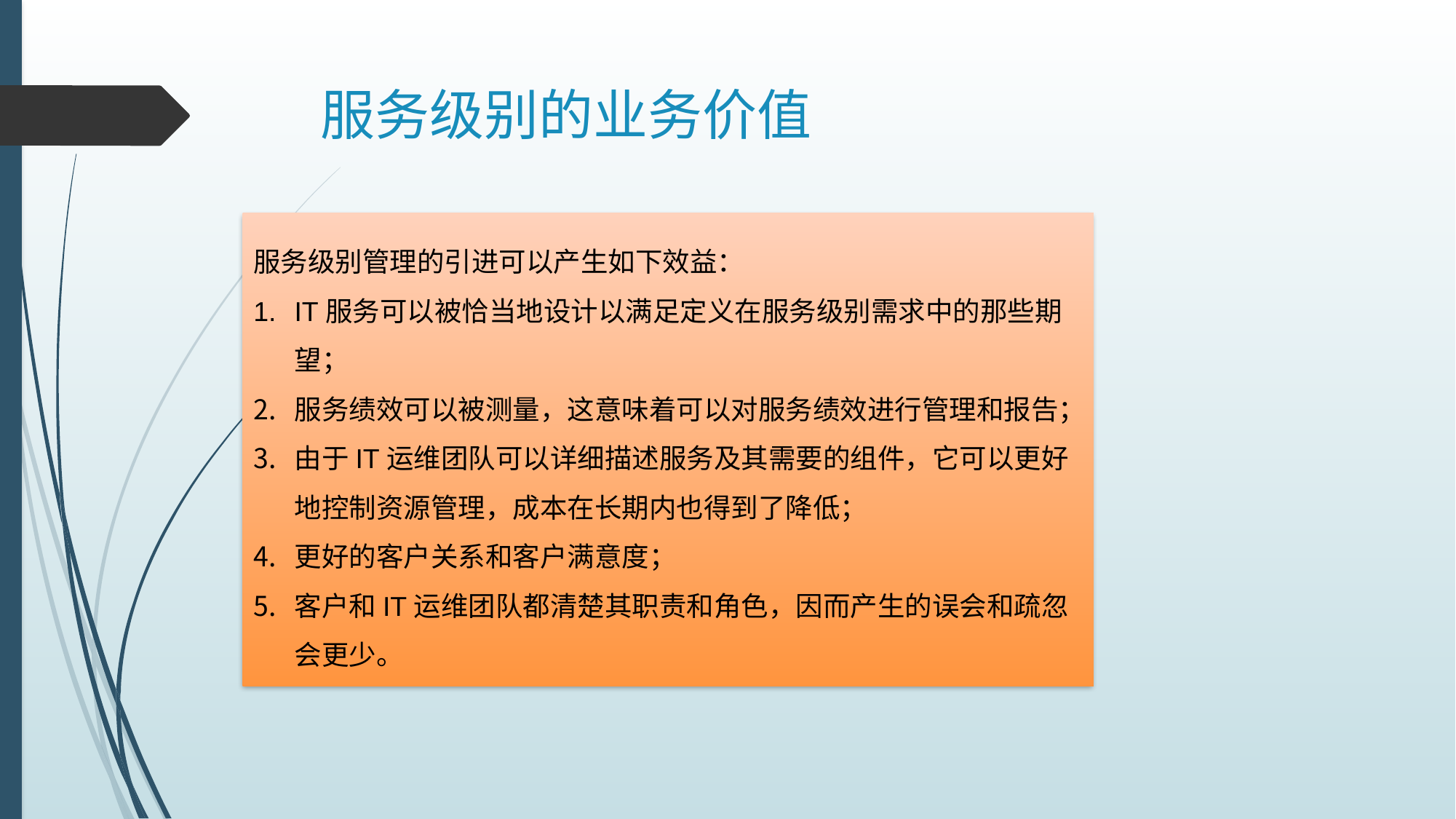

# 服务级别的业务价值
服务级别管理的引进可以产生如下效益：
IT服务可以被恰当地设计以满足定义在服务级别需求中的那些期望；
服务绩效可以被测量，这意味着可以对服务绩效进行管理和报告；
由于IT运维团队可以详细描述服务及其需要的组件，它可以更好地控制资源管理，成本在长期内也得到了降低；
更好的客户关系和客户满意度；
客户和IT运维团队都清楚其职责和角色，因而产生的误会和疏忽会更少。